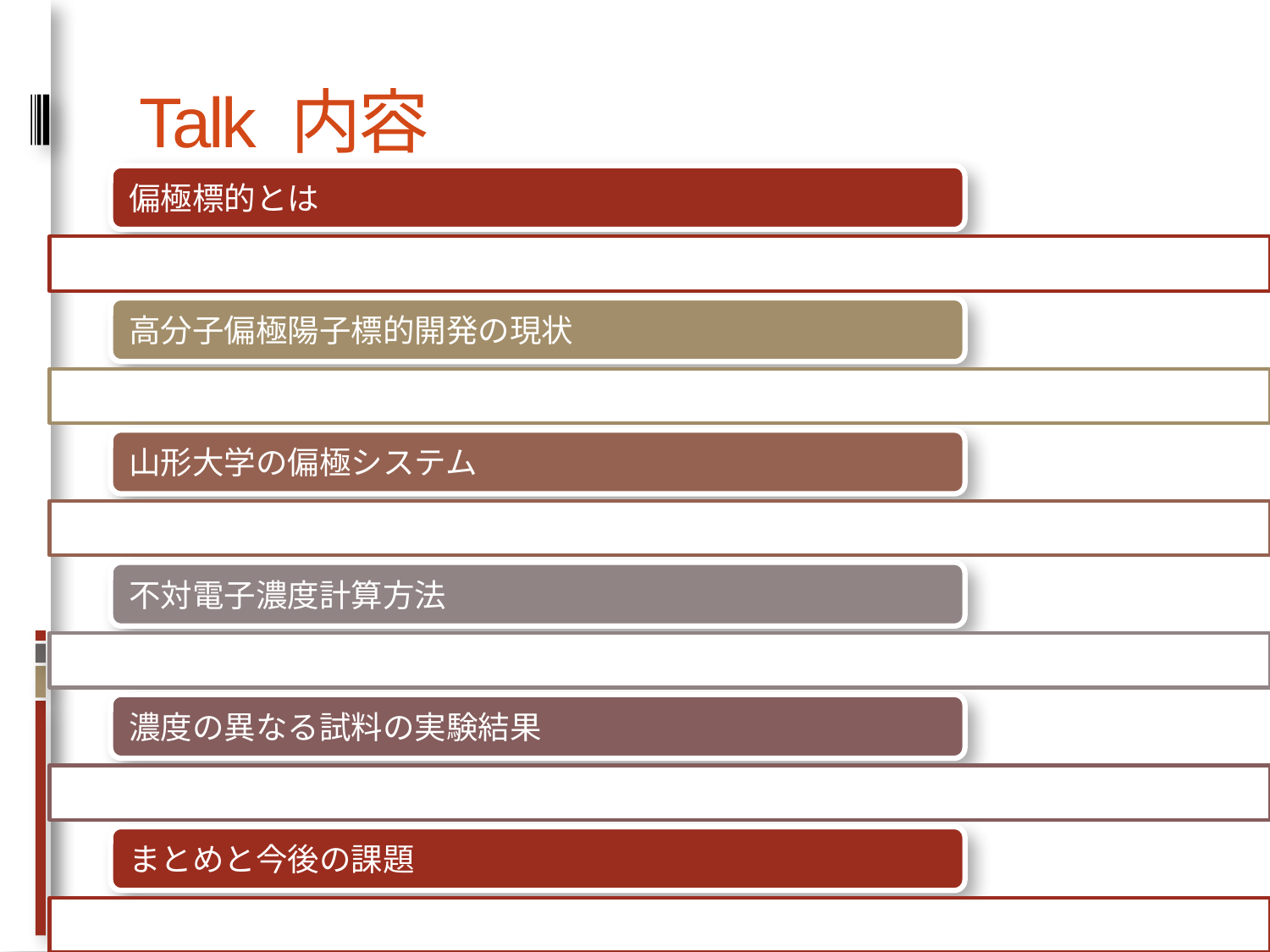

# Talk 内容
偏極標的とは
高分子偏極陽子標的開発の現状
不対電子濃度計算方法
濃度の異なる試料の実験結果
まとめと今後の課題
山形大学の偏極システム